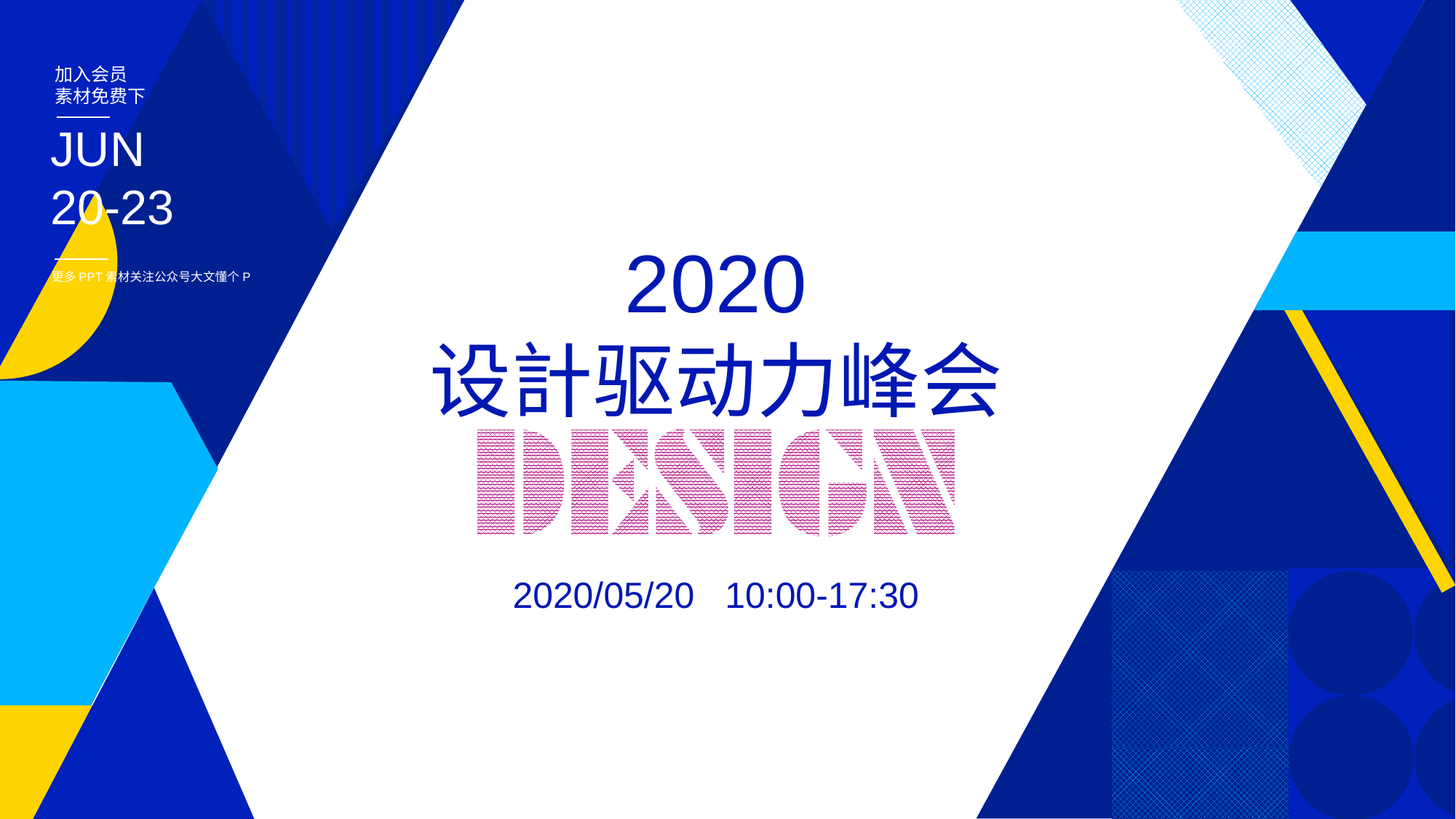

加入会员
素材免费下
JUN
20-23
更多PPT素材关注公众号大文懂个P

2020
设計驱动力峰会

2020/05/20   10:00-17:30